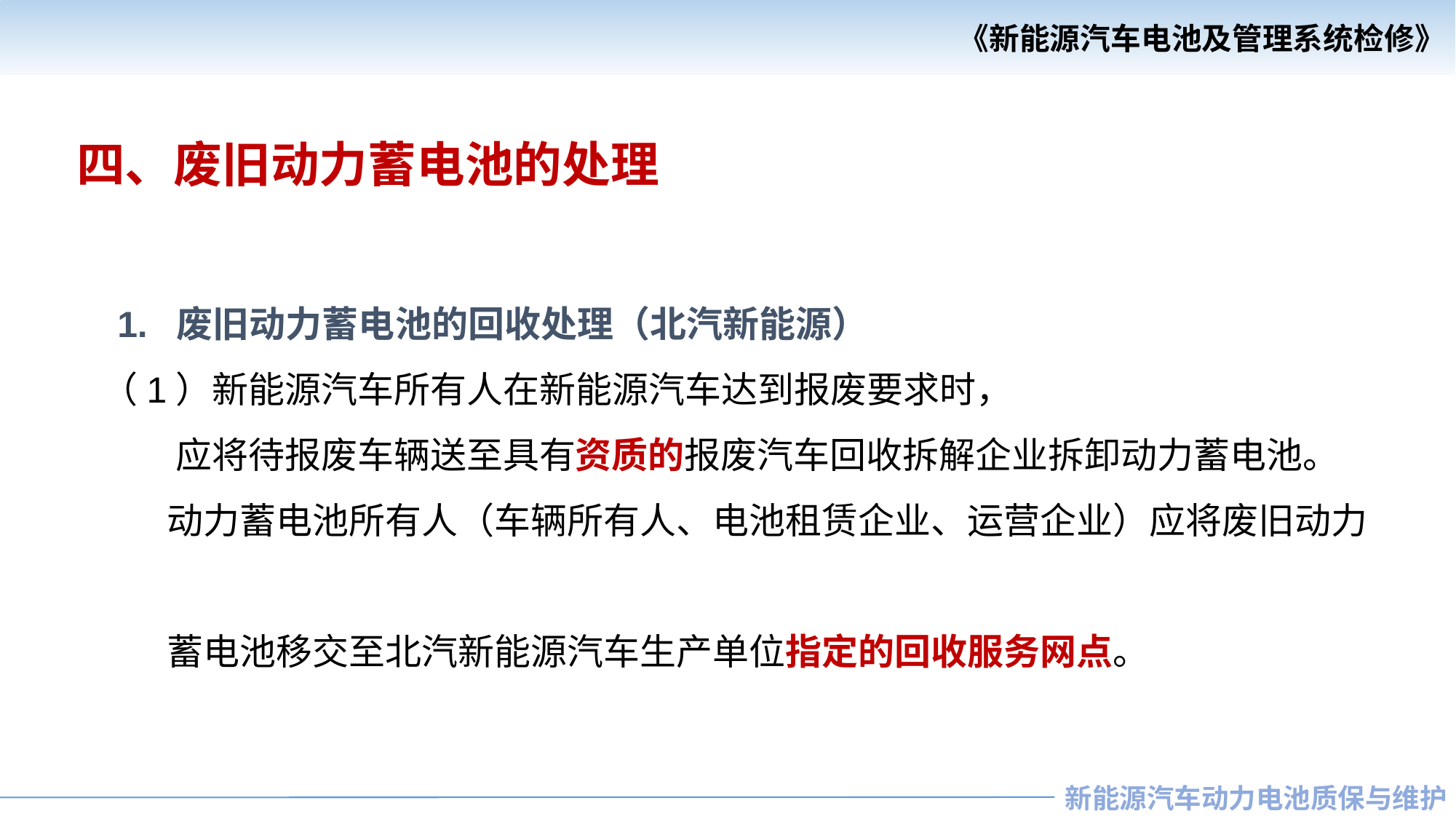

四、废旧动力蓄电池的处理

    1.  废旧动力蓄电池的回收处理（北汽新能源）
  （1）新能源汽车所有人在新能源汽车达到报废要求时，
           应将待报废车辆送至具有资质的报废汽车回收拆解企业拆卸动力蓄电池。
          动力蓄电池所有人（车辆所有人、电池租赁企业、运营企业）应将废旧动力
          蓄电池移交至北汽新能源汽车生产单位指定的回收服务网点。